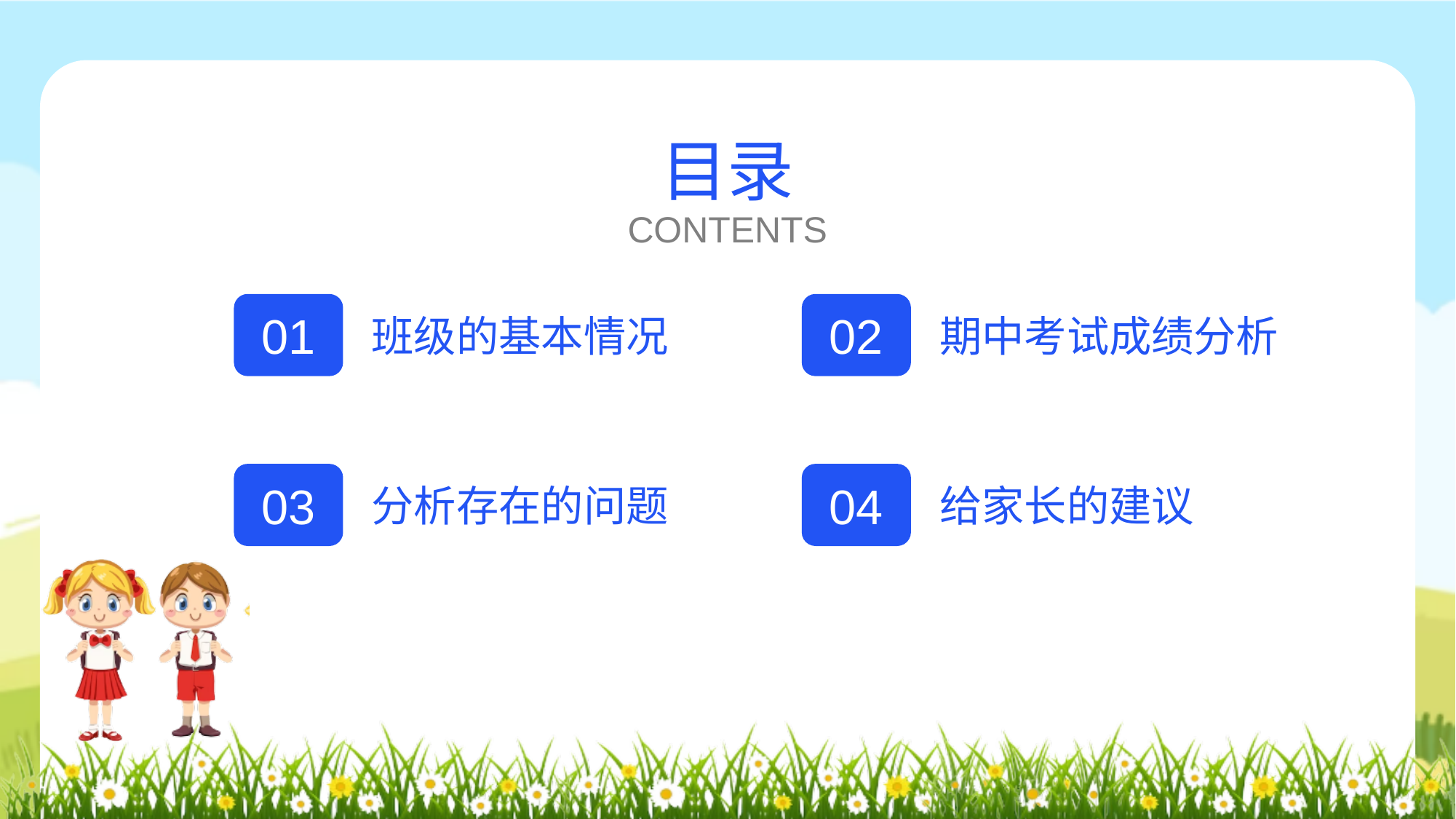

# 目录
CONTENTS
01
班级的基本情况
02
期中考试成绩分析
03
分析存在的问题
04
给家长的建议